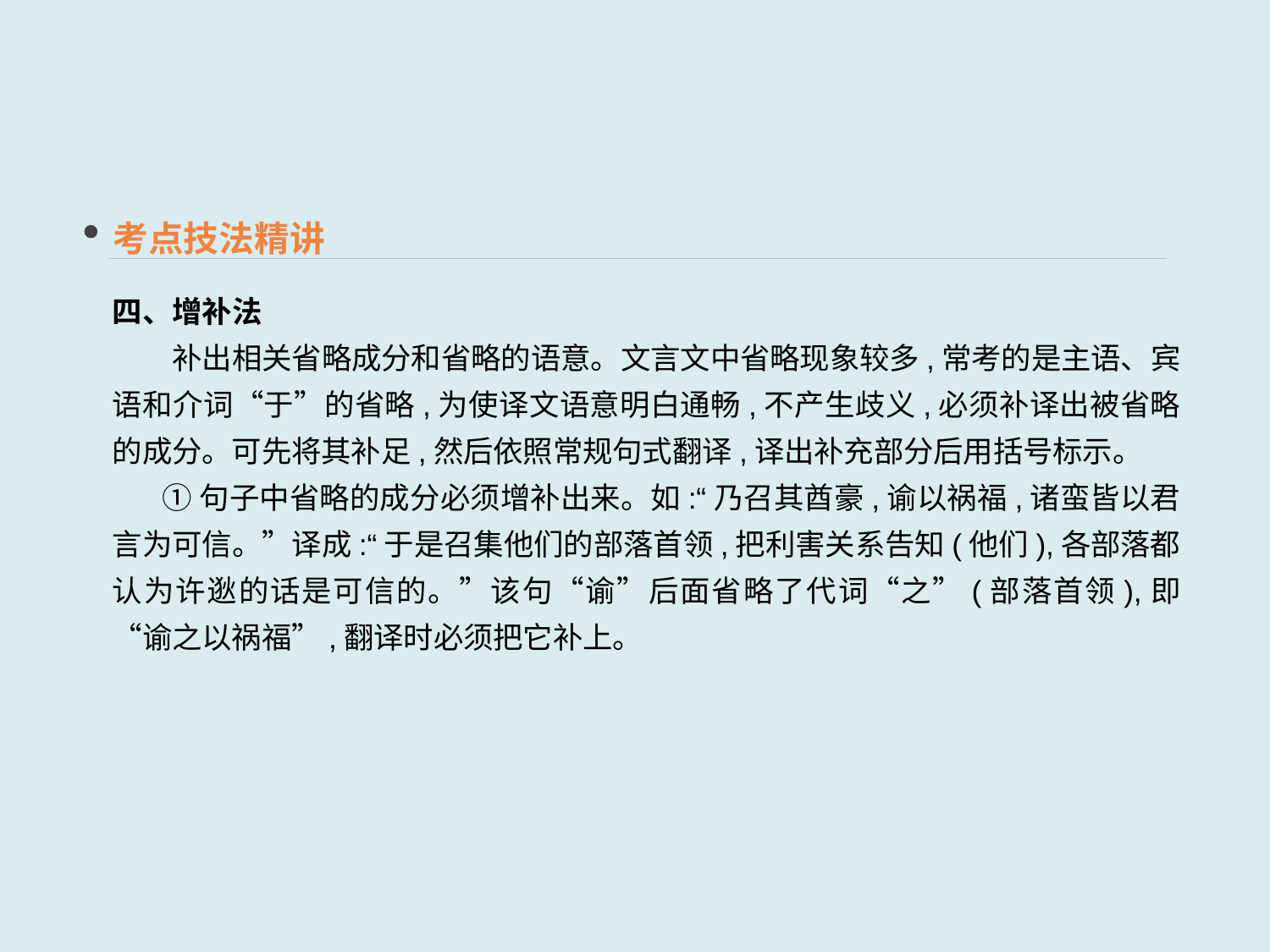

考点技法精讲

四、增补法
　　补出相关省略成分和省略的语意。文言文中省略现象较多,常考的是主语、宾语和介词“于”的省略,为使译文语意明白通畅,不产生歧义,必须补译出被省略的成分。可先将其补足,然后依照常规句式翻译,译出补充部分后用括号标示。
       ①句子中省略的成分必须增补出来。如:“乃召其酋豪,谕以祸福,诸蛮皆以君言为可信。”译成:“于是召集他们的部落首领,把利害关系告知(他们),各部落都认为许逖的话是可信的。”该句“谕”后面省略了代词“之”(部落首领),即“谕之以祸福”,翻译时必须把它补上。